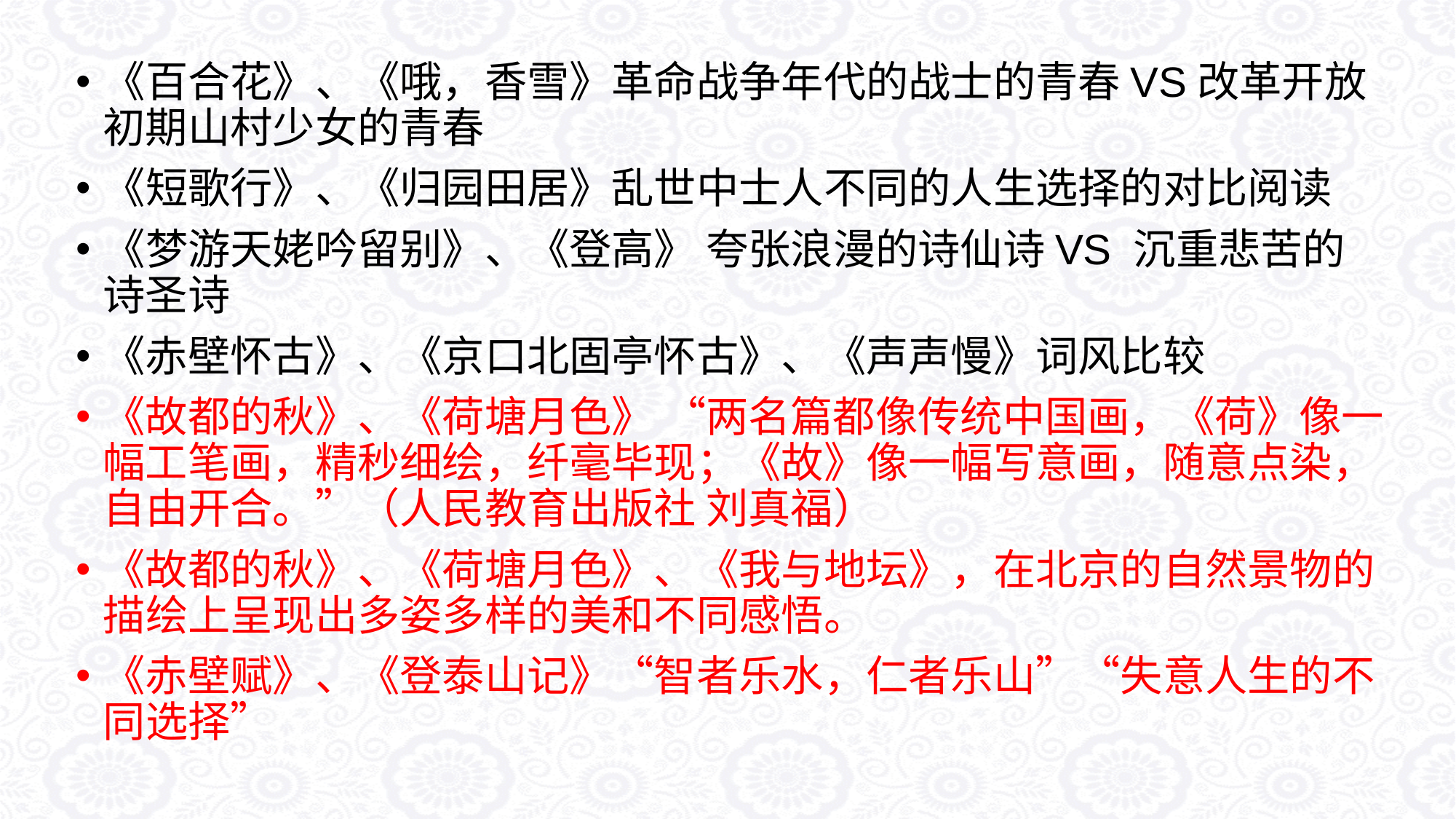

《百合花》、《哦，香雪》革命战争年代的战士的青春VS改革开放初期山村少女的青春
《短歌行》、《归园田居》乱世中士人不同的人生选择的对比阅读
《梦游天姥吟留别》、《登高》 夸张浪漫的诗仙诗VS 沉重悲苦的诗圣诗
《赤壁怀古》、《京口北固亭怀古》、《声声慢》词风比较
《故都的秋》、《荷塘月色》 “两名篇都像传统中国画，《荷》像一幅工笔画，精秒细绘，纤毫毕现；《故》像一幅写意画，随意点染，自由开合。”（人民教育出版社 刘真福）
《故都的秋》、《荷塘月色》、《我与地坛》，在北京的自然景物的描绘上呈现出多姿多样的美和不同感悟。
《赤壁赋》、《登泰山记》“智者乐水，仁者乐山”“失意人生的不同选择”